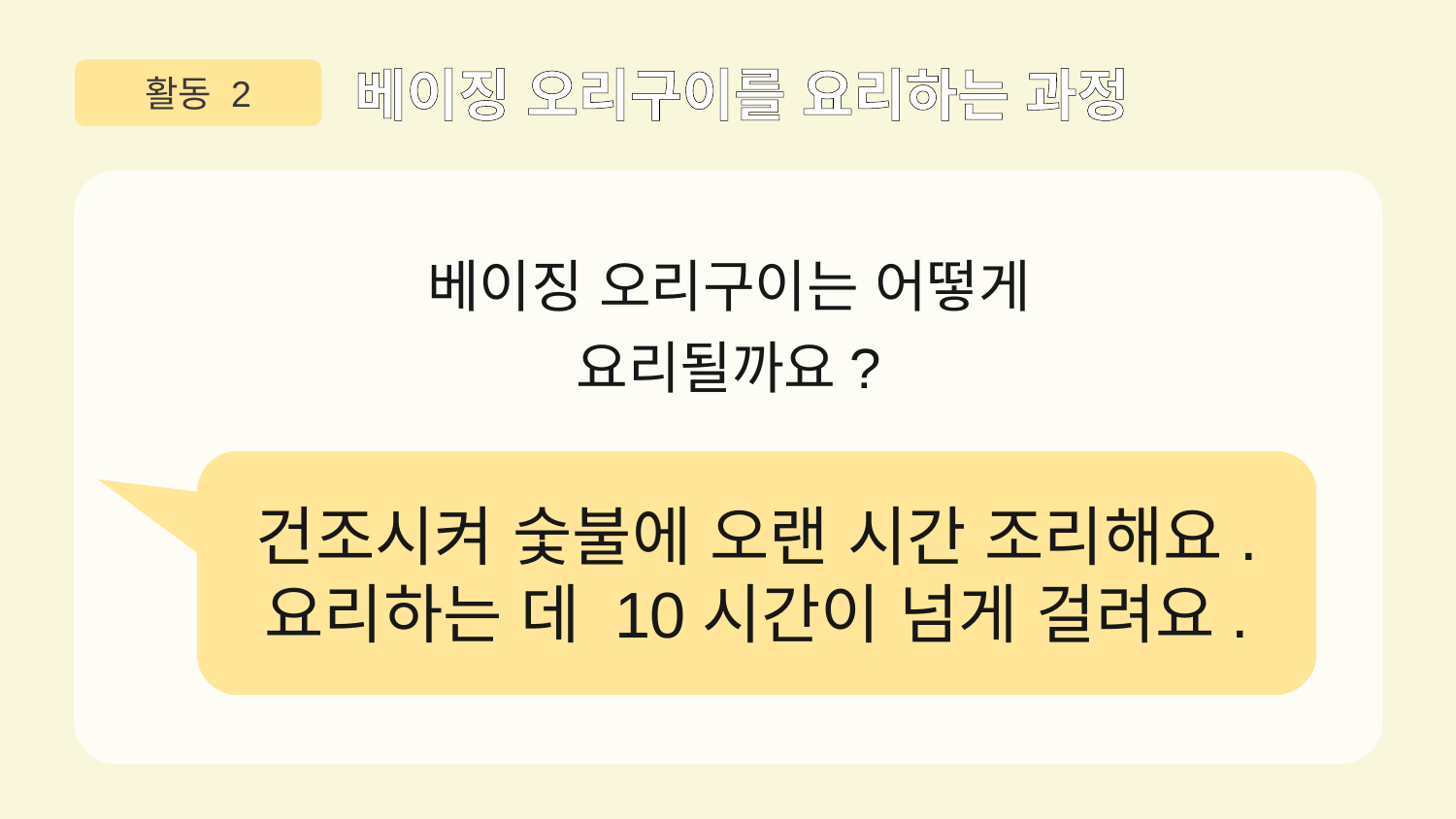

활동 2
베이징 오리구이를 요리하는 과정
베이징 오리구이는 어떻게
요리될까요?
건조시켜 숯불에 오랜 시간 조리해요.
요리하는 데 10시간이 넘게 걸려요.